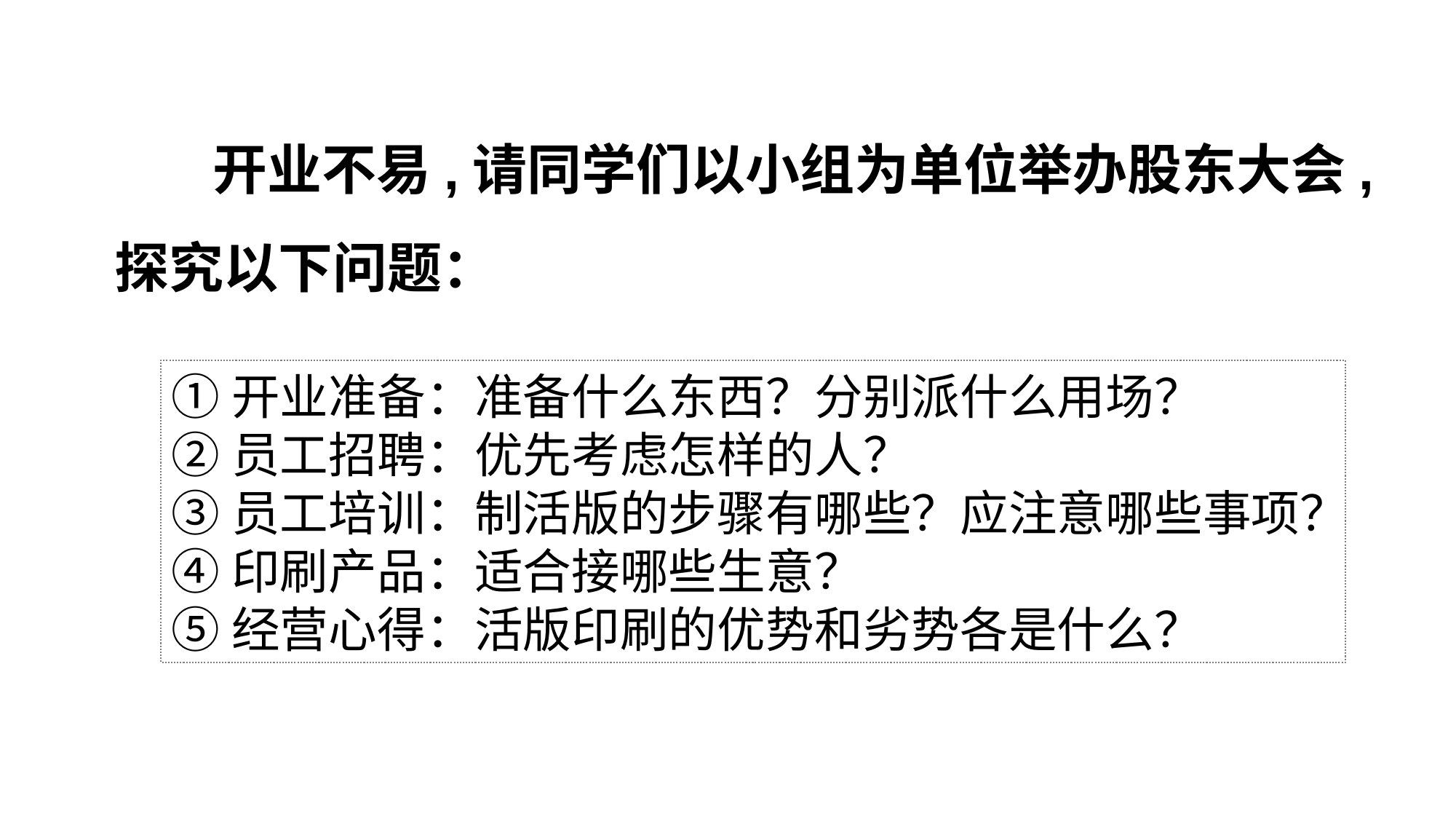

开业不易,请同学们以小组为单位举办股东大会,探究以下问题：
①开业准备：准备什么东西？分别派什么用场？
②员工招聘：优先考虑怎样的人？
③员工培训：制活版的步骤有哪些？应注意哪些事项？
④印刷产品：适合接哪些生意？
⑤经营心得：活版印刷的优势和劣势各是什么？